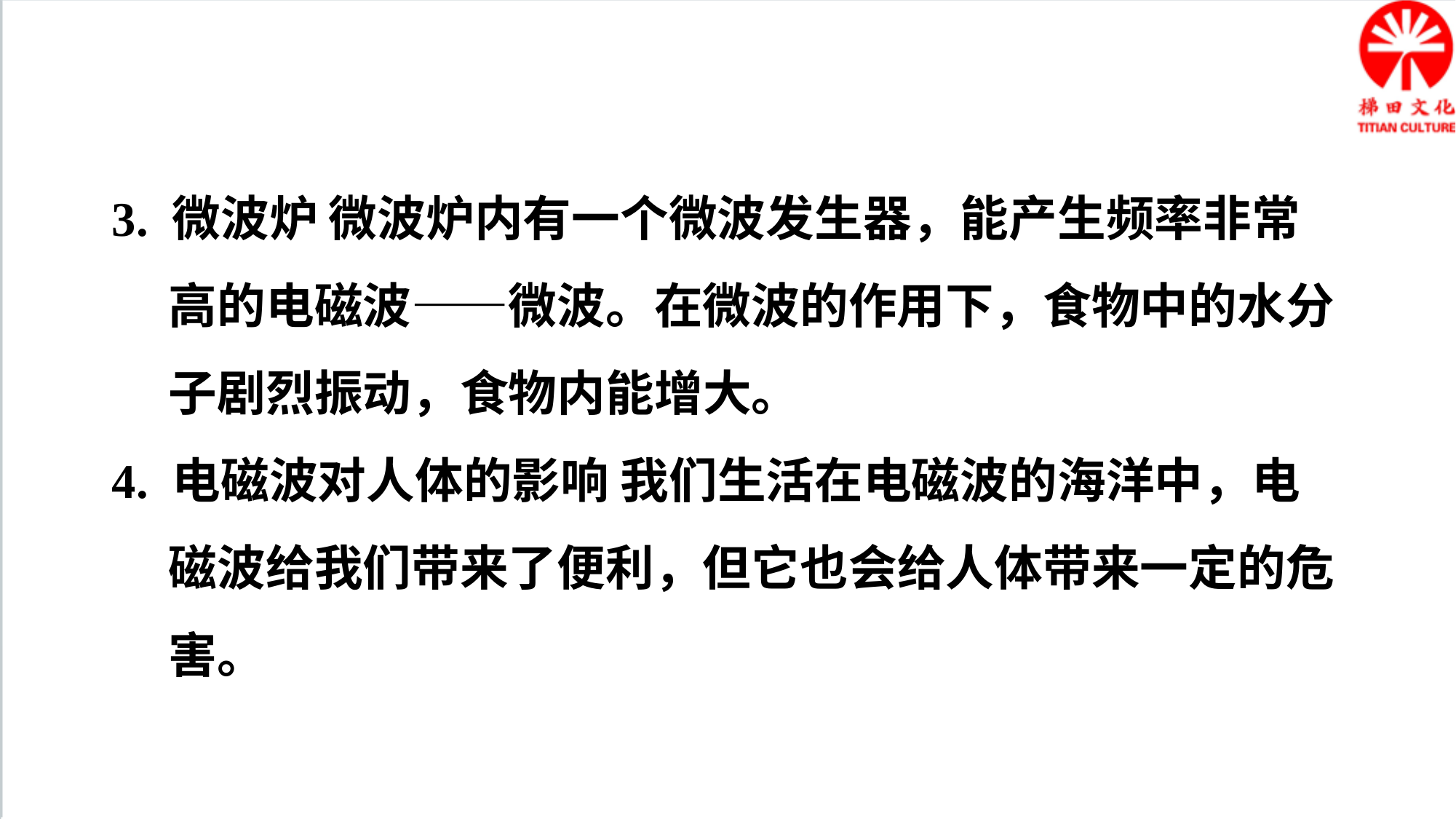

3. 微波炉 微波炉内有一个微波发生器，能产生频率非常高的电磁波——微波。在微波的作用下，食物中的水分子剧烈振动，食物内能增大。
4. 电磁波对人体的影响 我们生活在电磁波的海洋中，电磁波给我们带来了便利，但它也会给人体带来一定的危害。